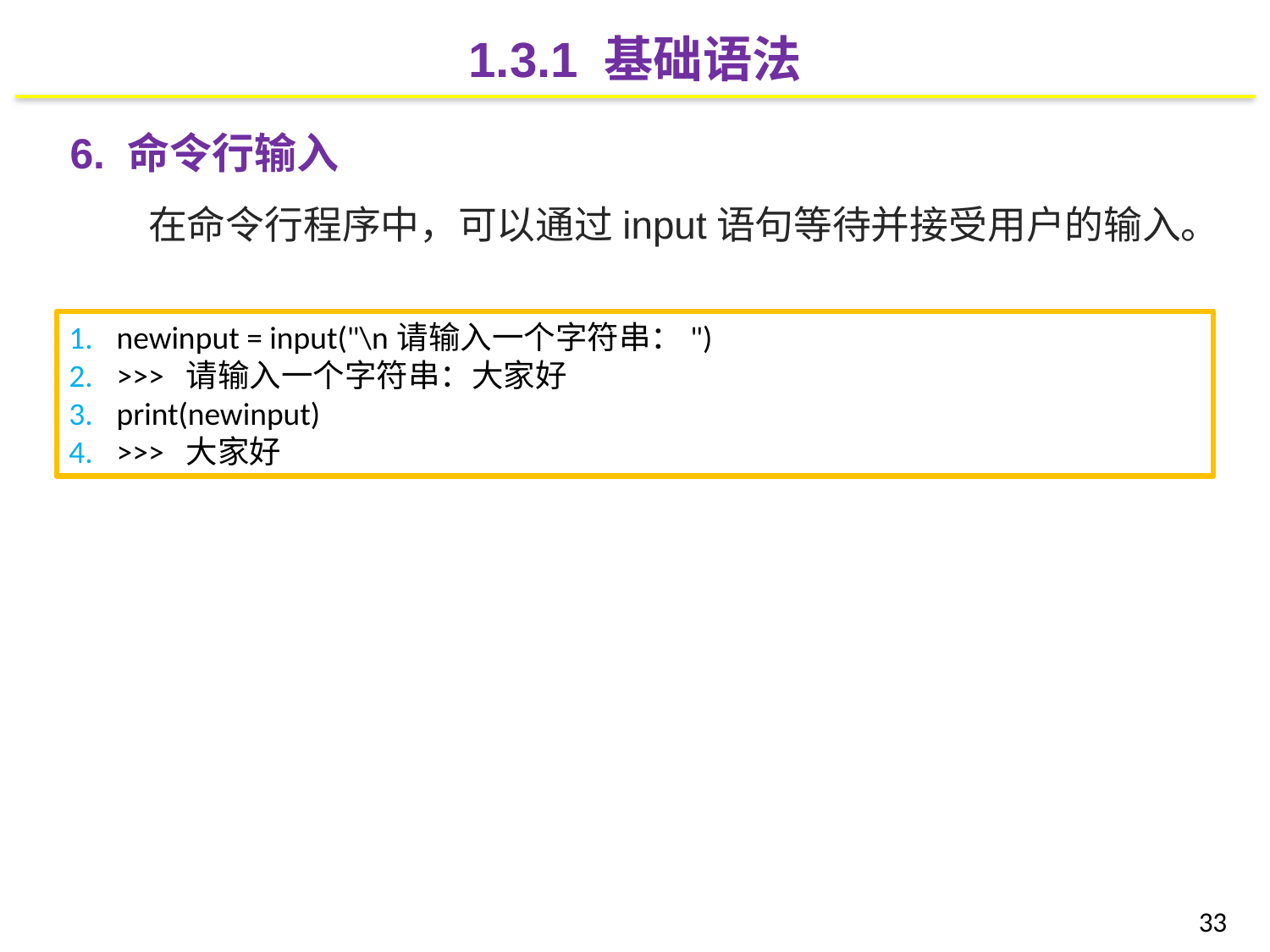

1.3.1 基础语法
6. 命令行输入
        在命令行程序中，可以通过input语句等待并接受用户的输入。
newinput = input("\n请输入一个字符串：")
>>>  请输入一个字符串：大家好
print(newinput)
>>>  大家好
33